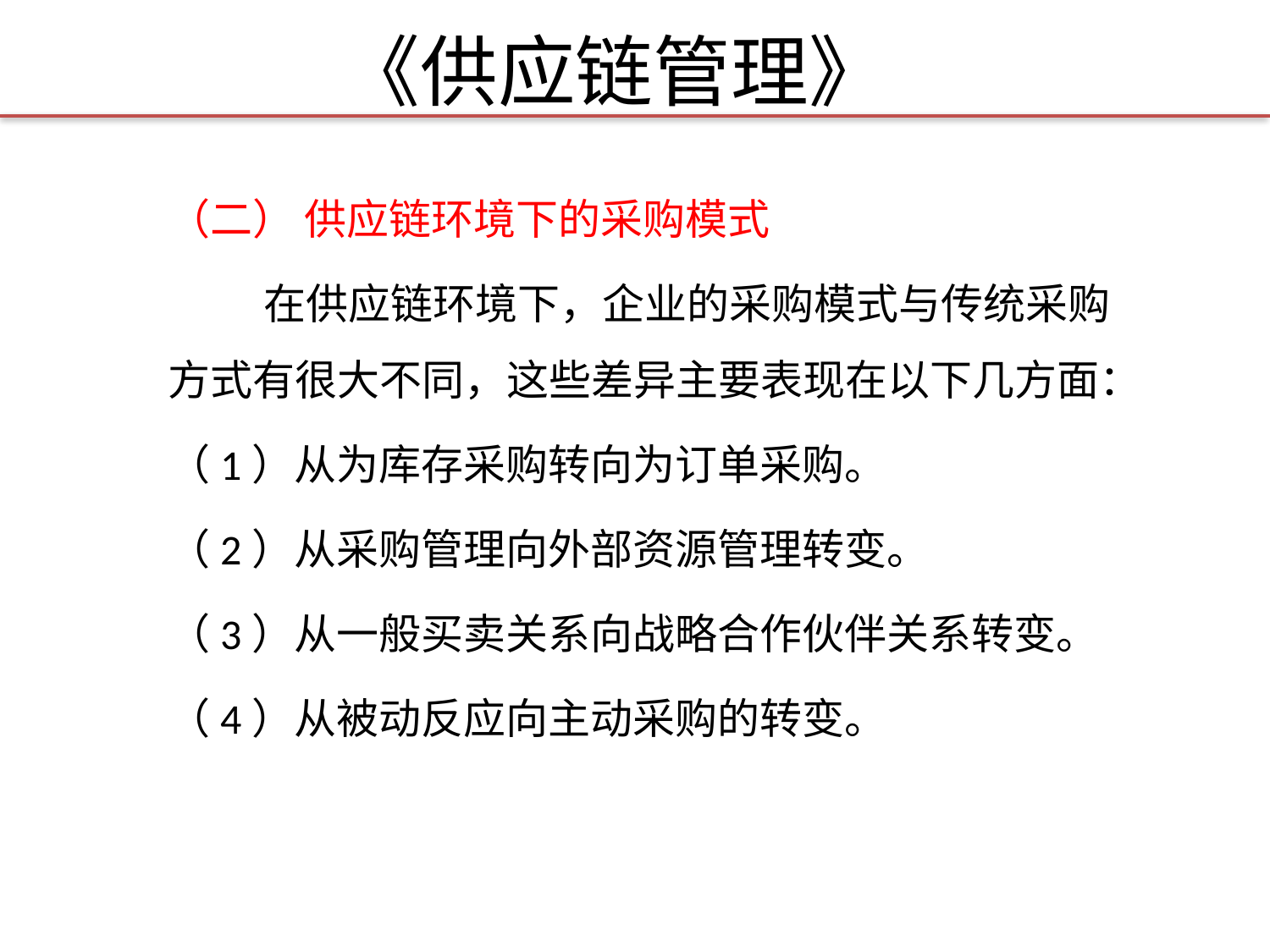

# 《供应链管理》
（二） 供应链环境下的采购模式
         在供应链环境下，企业的采购模式与传统采购方式有很大不同，这些差异主要表现在以下几方面：
（1）从为库存采购转向为订单采购。
（2）从采购管理向外部资源管理转变。
（3）从一般买卖关系向战略合作伙伴关系转变。
（4）从被动反应向主动采购的转变。